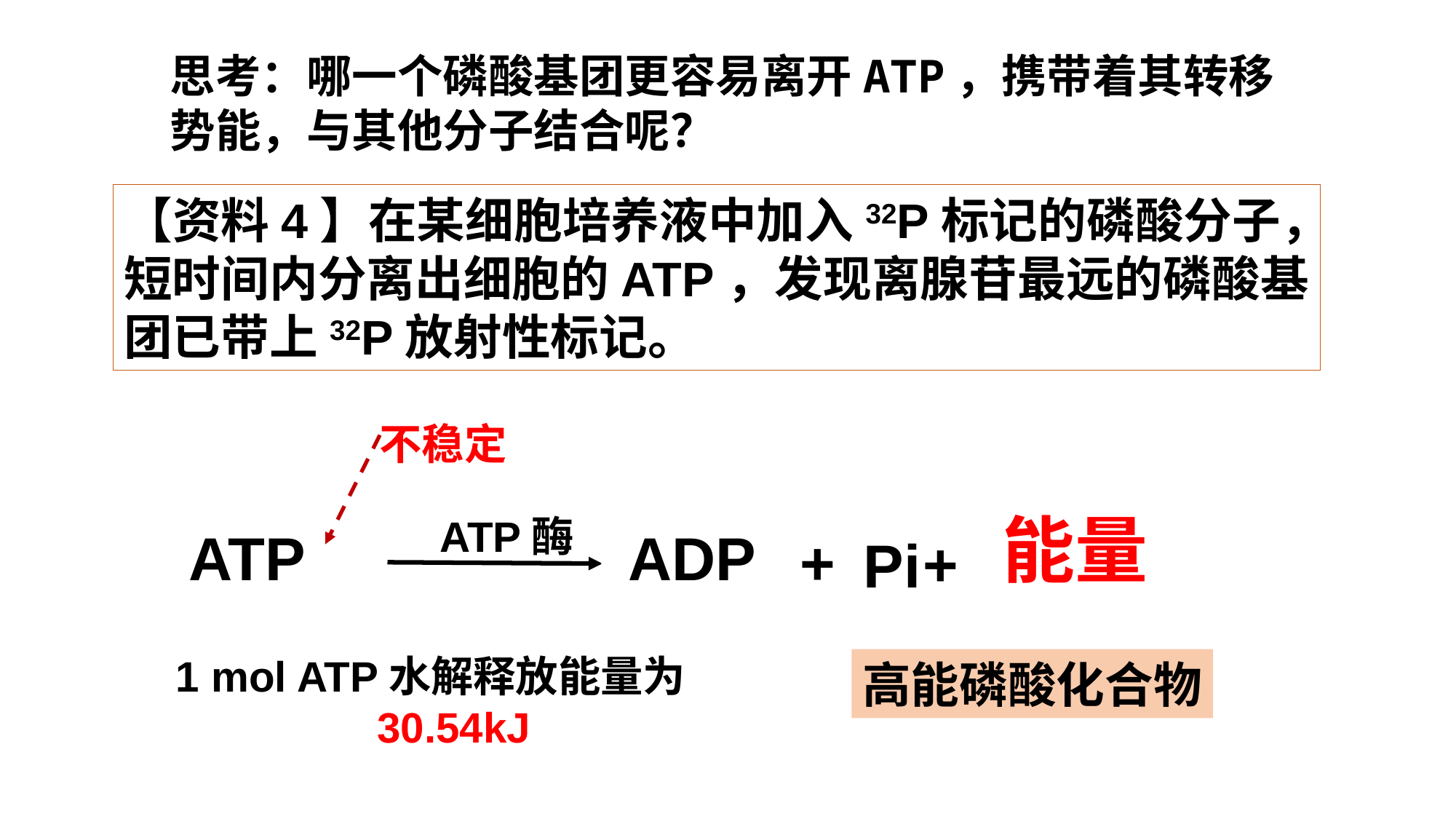

思考：哪一个磷酸基团更容易离开ATP，携带着其转移势能，与其他分子结合呢？
【资料4】在某细胞培养液中加入32P标记的磷酸分子，短时间内分离出细胞的ATP，发现离腺苷最远的磷酸基团已带上32P放射性标记。
不稳定

能量
ATP酶
ATP
ADP
A-P~P~P
+
A-P~P
+
Pi

1 mol ATP水解释放能量为
                 30.54kJ
高能磷酸化合物